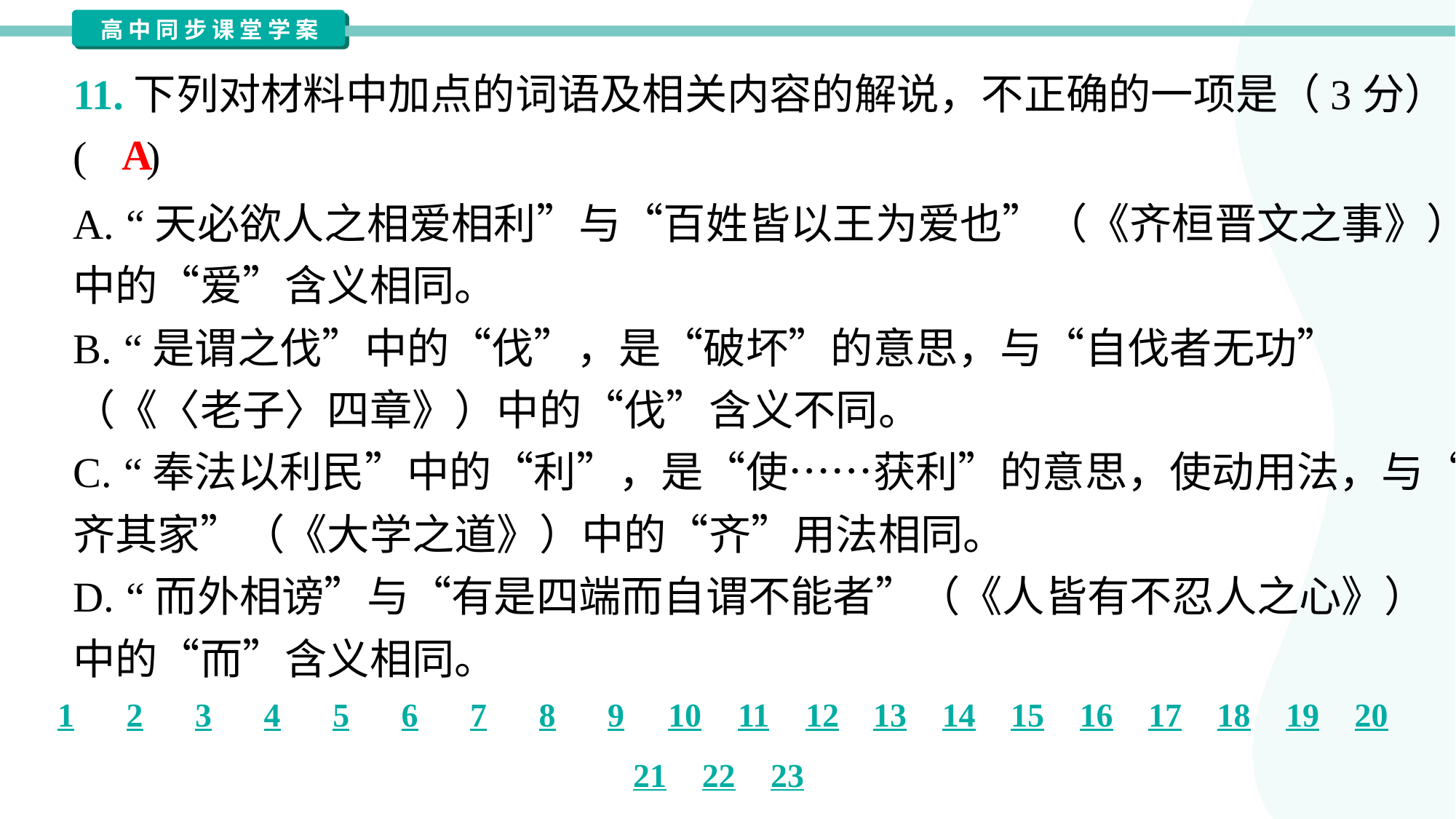

11.下列对材料中加点的词语及相关内容的解说，不正确的一项是（3分）
(     )
A
A. “天必欲人之相爱相利”与“百姓皆以王为爱也”（《齐桓晋文之事》）
中的“爱”含义相同。
B. “是谓之伐”中的“伐”，是“破坏”的意思，与“自伐者无功”
（《〈老子〉四章》）中的“伐”含义不同。
C. “奉法以利民”中的“利”，是“使……获利”的意思，使动用法，与“先
齐其家”（《大学之道》）中的“齐”用法相同。
D. “而外相谤”与“有是四端而自谓不能者”（《人皆有不忍人之心》）
中的“而”含义相同。